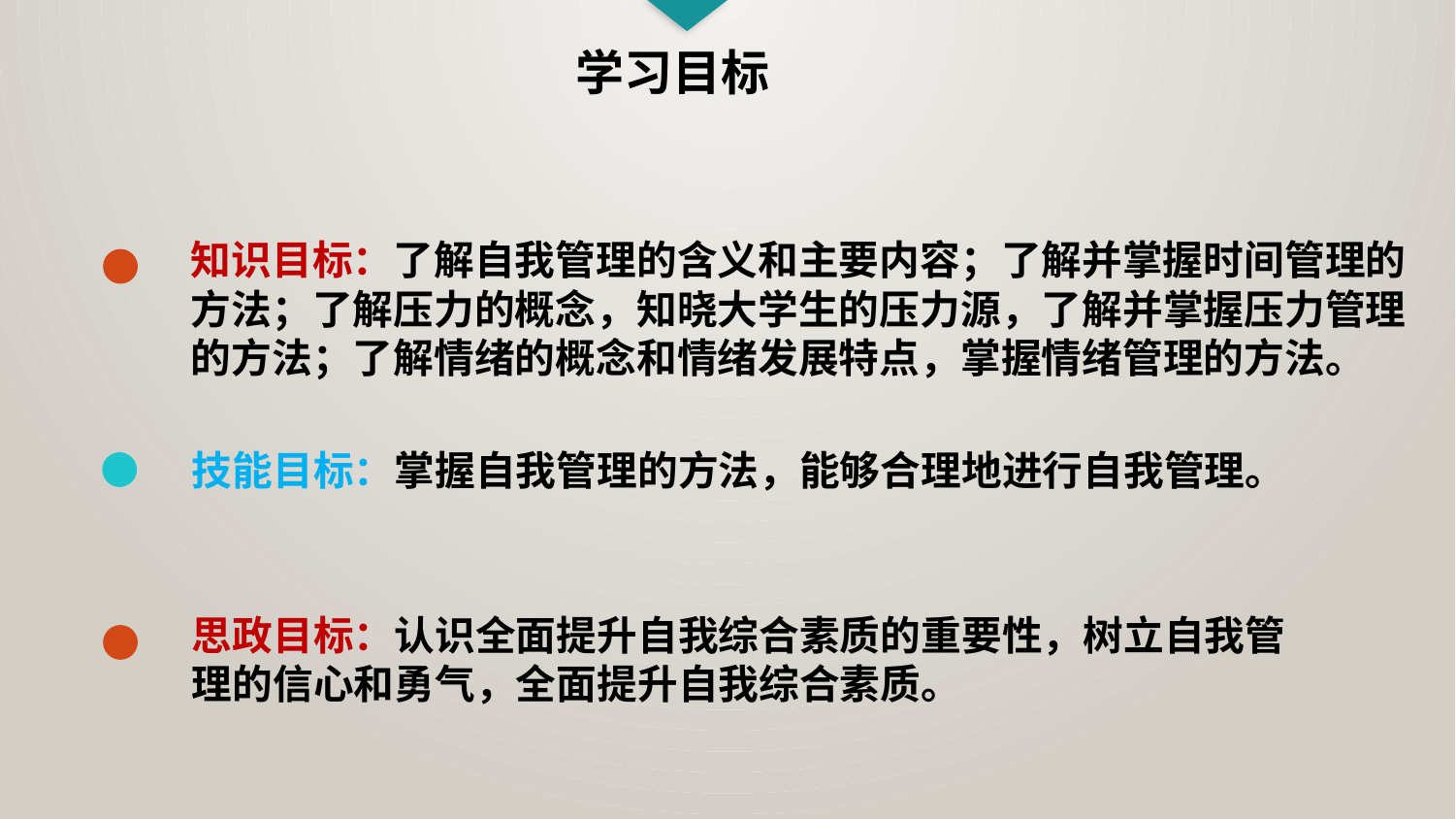

学习目标
知识目标：了解自我管理的含义和主要内容；了解并掌握时间管理的方法；了解压力的概念，知晓大学生的压力源，了解并掌握压力管理的方法；了解情绪的概念和情绪发展特点，掌握情绪管理的方法。

技能目标：掌握自我管理的方法，能够合理地进行自我管理。

思政目标：认识全面提升自我综合素质的重要性，树立自我管理的信心和勇气，全面提升自我综合素质。

3